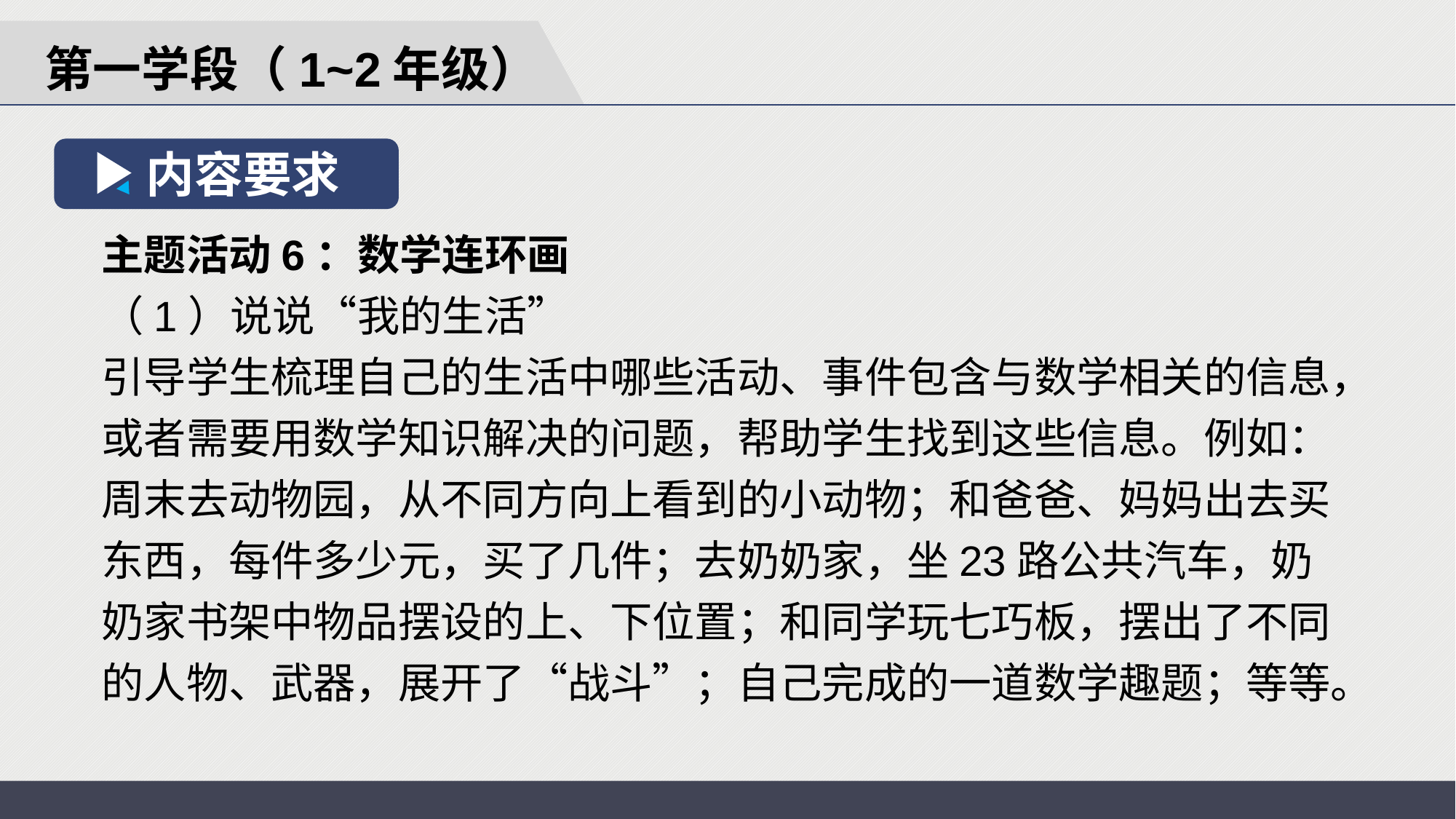

第一学段（1~2年级）
内容要求

主题活动6：数学连环画
（1）说说“我的生活”
引导学生梳理自己的生活中哪些活动、事件包含与数学相关的信息，或者需要用数学知识解决的问题，帮助学生找到这些信息。例如：周末去动物园，从不同方向上看到的小动物；和爸爸、妈妈出去买东西，每件多少元，买了几件；去奶奶家，坐23路公共汽车，奶奶家书架中物品摆设的上、下位置；和同学玩七巧板，摆出了不同的人物、武器，展开了“战斗”；自己完成的一道数学趣题；等等。